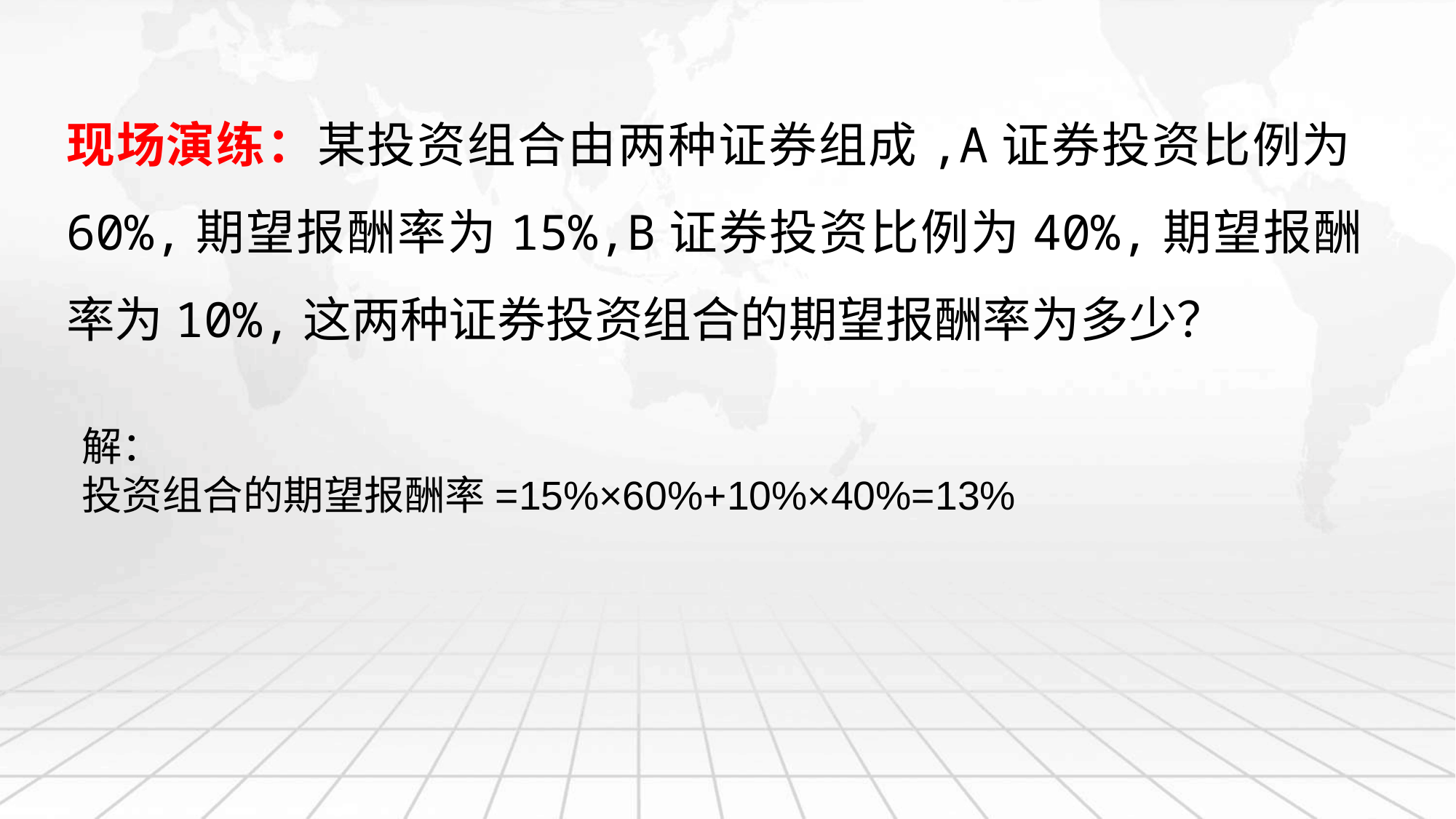

现场演练：某投资组合由两种证券组成,A证券投资比例为60%,期望报酬率为15%,B证券投资比例为40%,期望报酬率为10%,这两种证券投资组合的期望报酬率为多少？
解：
投资组合的期望报酬率=15%×60%+10%×40%=13%